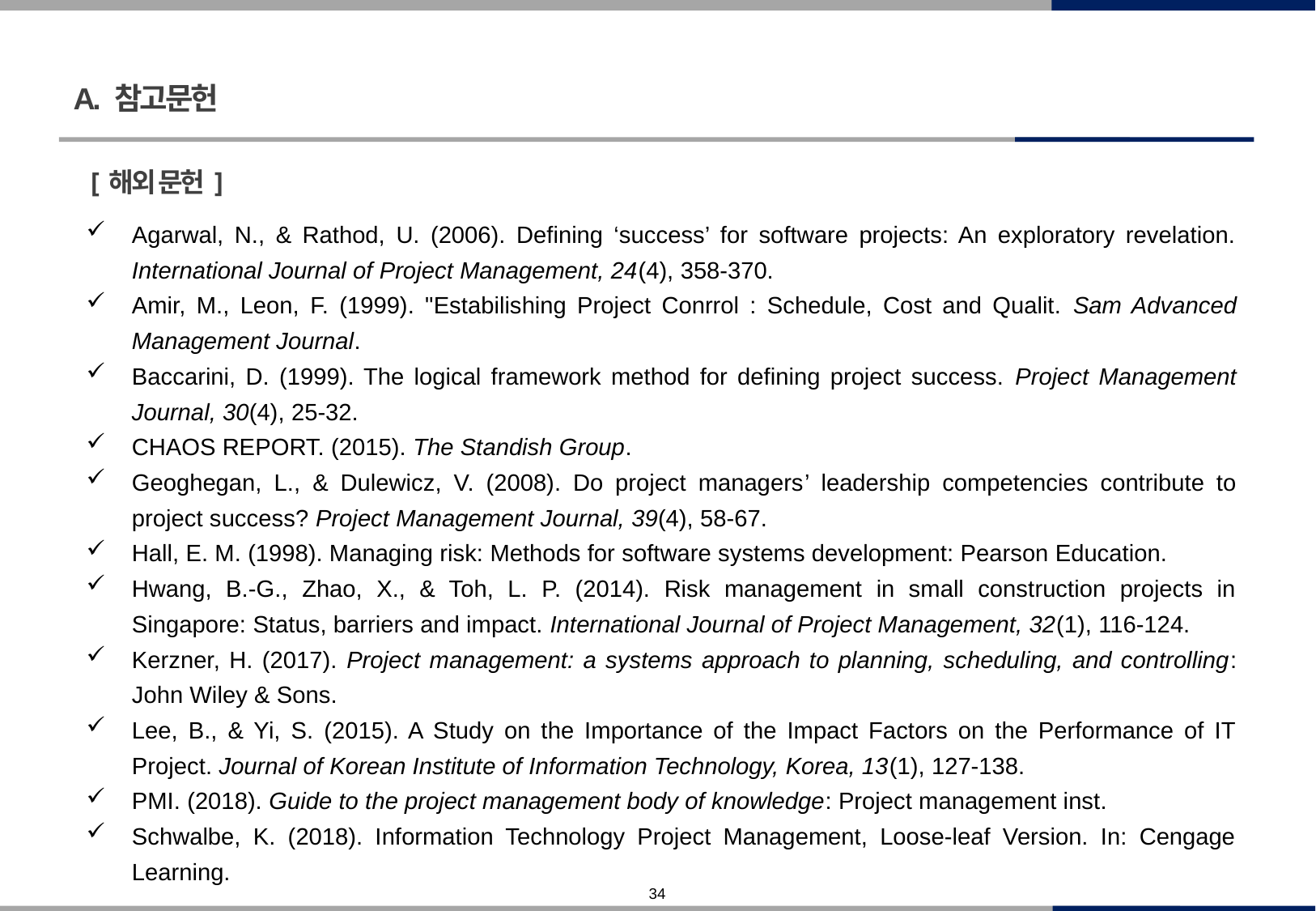

A. 참고문헌
[해외 문헌]
Agarwal, N., & Rathod, U. (2006). Defining ‘success’ for software projects: An exploratory revelation. International Journal of Project Management, 24(4), 358-370.
Amir, M., Leon, F. (1999). "Estabilishing Project Conrrol : Schedule, Cost and Qualit. Sam Advanced Management Journal.
Baccarini, D. (1999). The logical framework method for defining project success. Project Management Journal, 30(4), 25-32.
CHAOS REPORT. (2015). The Standish Group.
Geoghegan, L., & Dulewicz, V. (2008). Do project managers’ leadership competencies contribute to project success? Project Management Journal, 39(4), 58-67.
Hall, E. M. (1998). Managing risk: Methods for software systems development: Pearson Education.
Hwang, B.-G., Zhao, X., & Toh, L. P. (2014). Risk management in small construction projects in Singapore: Status, barriers and impact. International Journal of Project Management, 32(1), 116-124.
Kerzner, H. (2017). Project management: a systems approach to planning, scheduling, and controlling: John Wiley & Sons.
Lee, B., & Yi, S. (2015). A Study on the Importance of the Impact Factors on the Performance of IT Project. Journal of Korean Institute of Information Technology, Korea, 13(1), 127-138.
PMI. (2018). Guide to the project management body of knowledge: Project management inst.
Schwalbe, K. (2018). Information Technology Project Management, Loose-leaf Version. In: Cengage Learning.